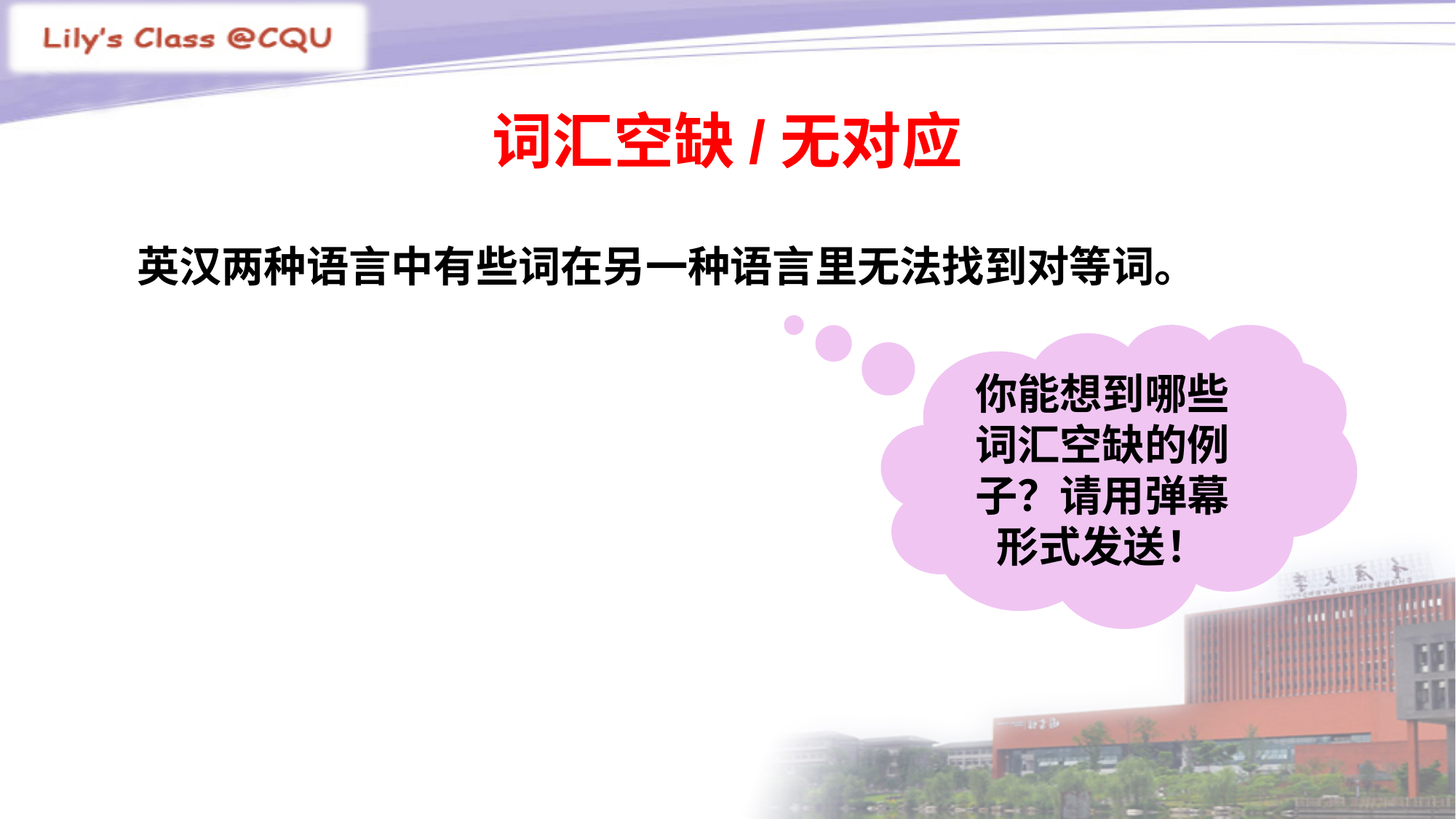

词汇空缺/无对应
英汉两种语言中有些词在另一种语言里无法找到对等词。

你能想到哪些词汇空缺的例子？请用弹幕形式发送！